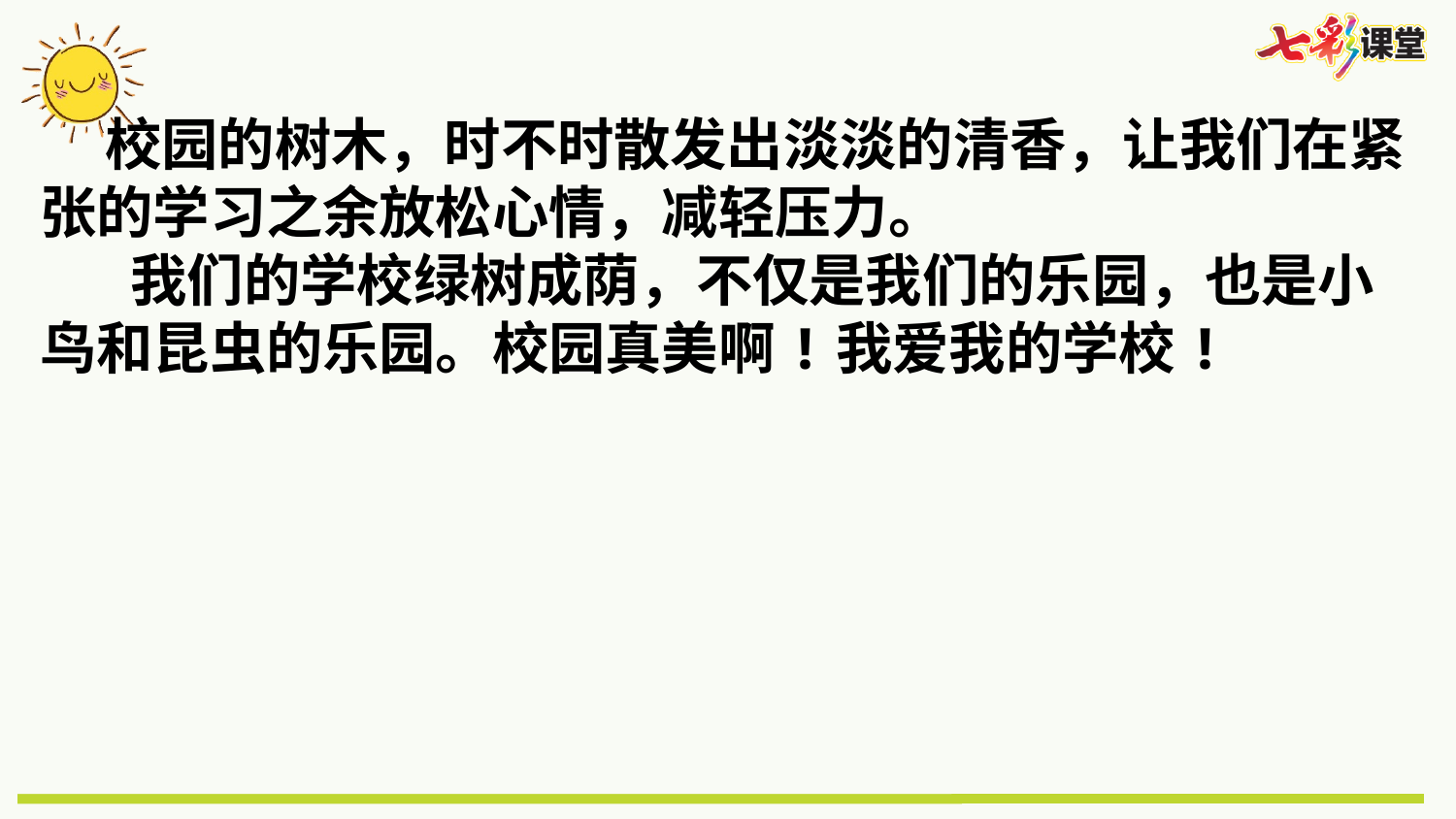

校园的树木，时不时散发出淡淡的清香，让我们在紧张的学习之余放松心情，减轻压力。
      我们的学校绿树成荫，不仅是我们的乐园，也是小鸟和昆虫的乐园。校园真美啊!我爱我的学校!